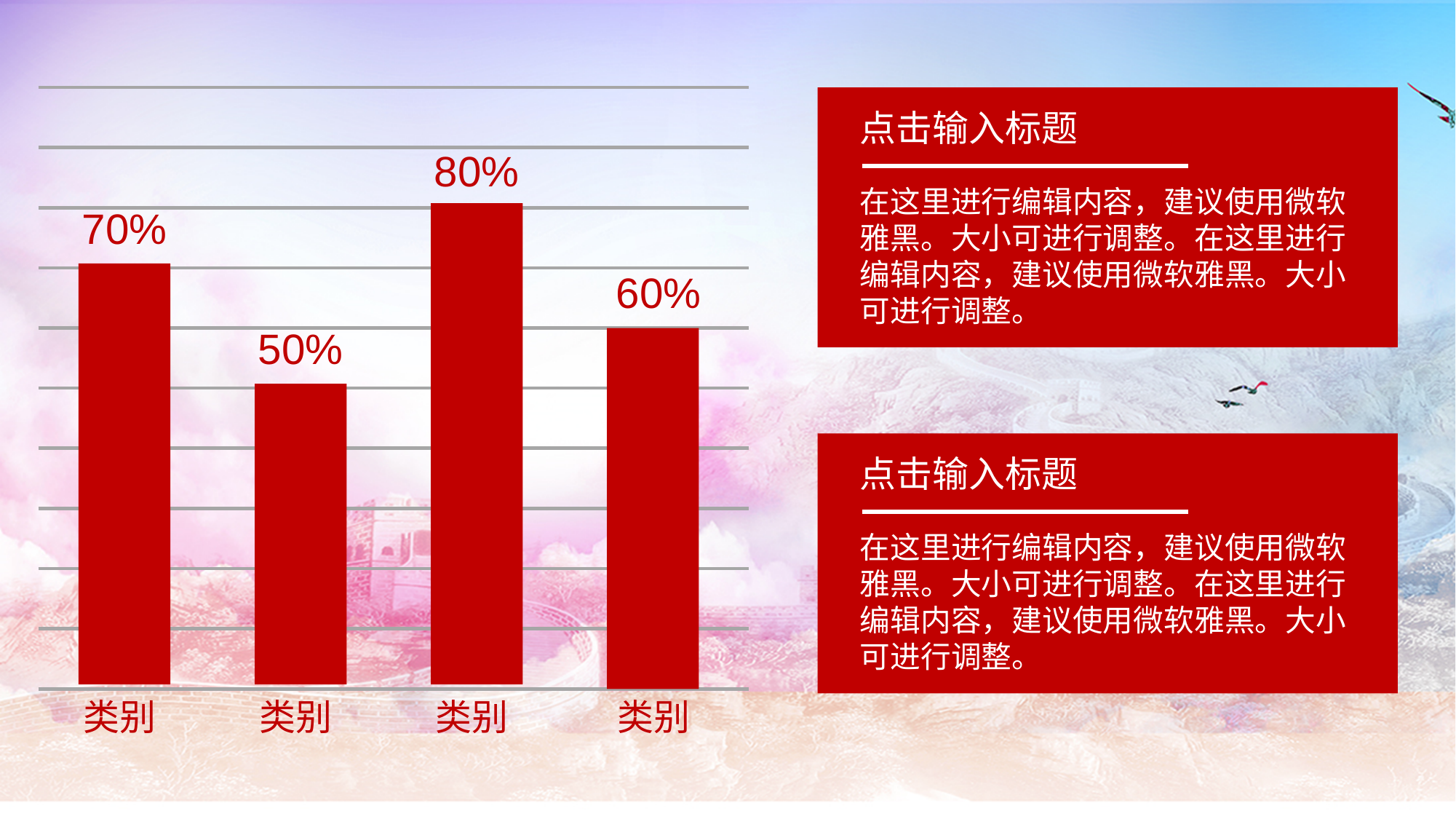

点击输入标题
在这里进行编辑内容，建议使用微软雅黑。大小可进行调整。在这里进行编辑内容，建议使用微软雅黑。大小可进行调整。
80%
70%

60%

50%

点击输入标题
在这里进行编辑内容，建议使用微软雅黑。大小可进行调整。在这里进行编辑内容，建议使用微软雅黑。大小可进行调整。
类别
类别
类别
类别